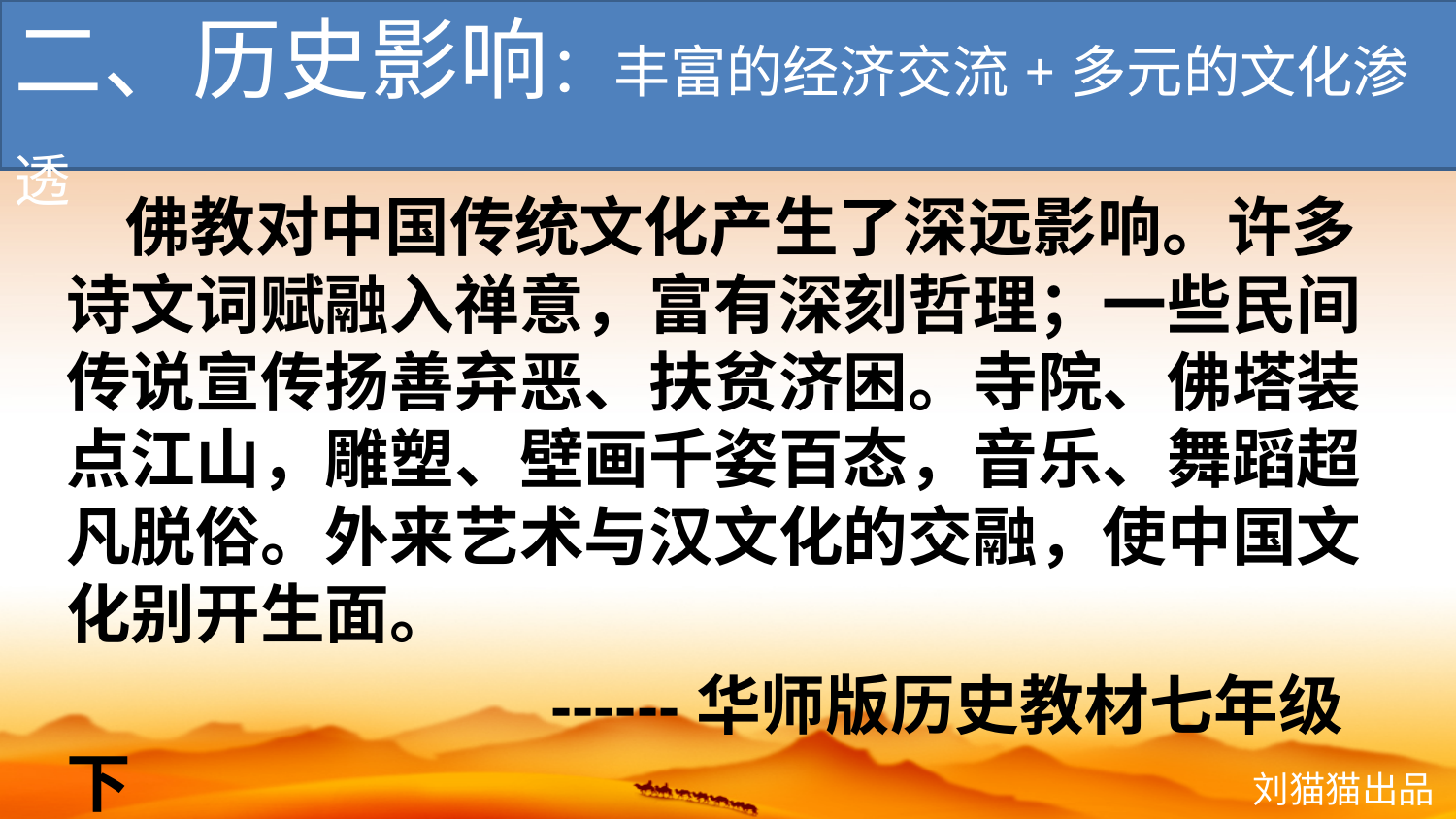

二、历史影响：丰富的经济交流+多元的文化渗透
读一读
   佛教对中国传统文化产生了深远影响。许多诗文词赋融入禅意，富有深刻哲理；一些民间传说宣传扬善弃恶、扶贫济困。寺院、佛塔装点江山，雕塑、壁画千姿百态，音乐、舞蹈超凡脱俗。外来艺术与汉文化的交融，使中国文化别开生面。
                           ------华师版历史教材七年级下

刘猫猫出品